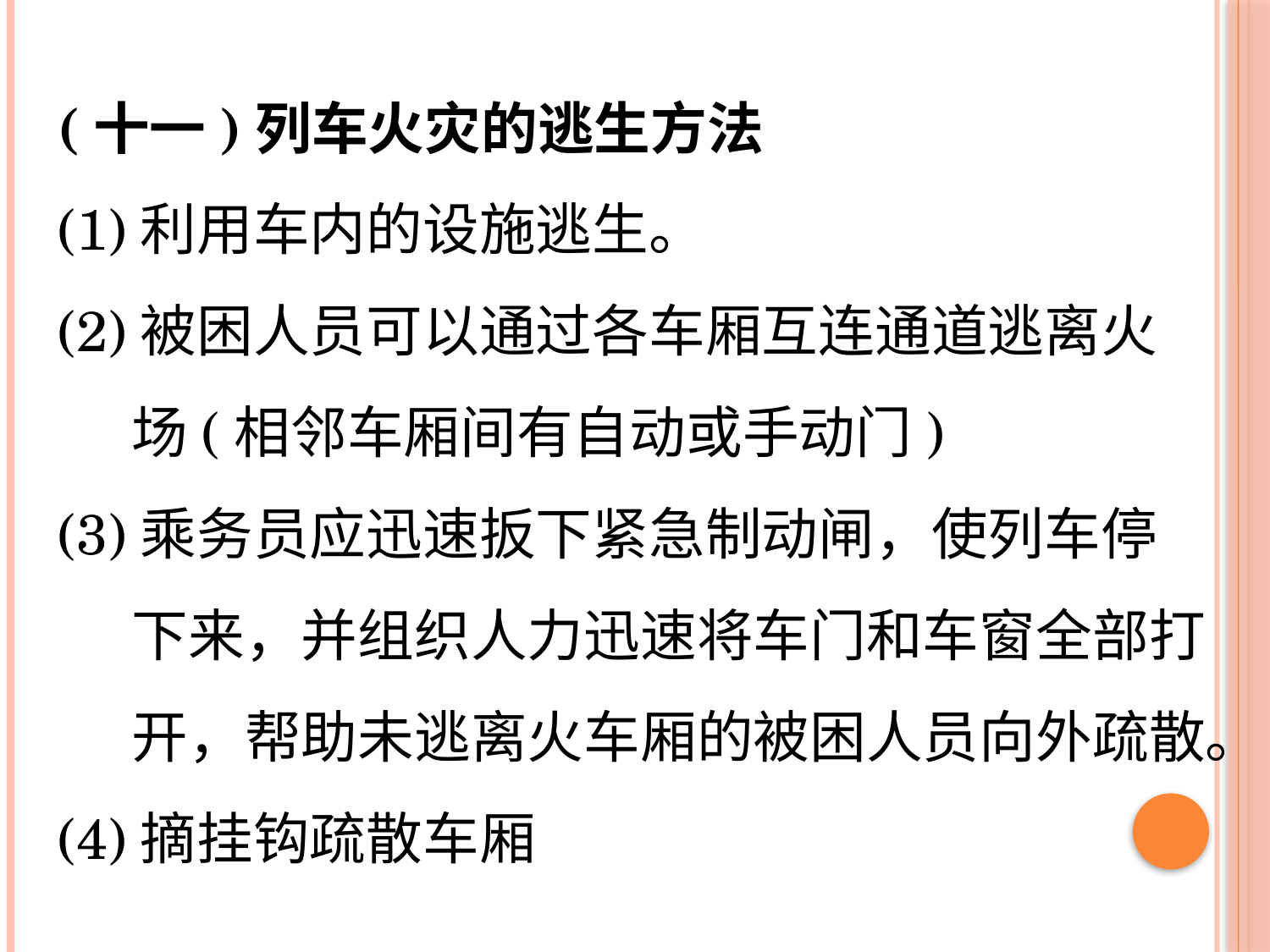

(十一)列车火灾的逃生方法
(1)利用车内的设施逃生。
(2)被困人员可以通过各车厢互连通道逃离火场(相邻车厢间有自动或手动门)
(3)乘务员应迅速扳下紧急制动闸，使列车停下来，并组织人力迅速将车门和车窗全部打开，帮助未逃离火车厢的被困人员向外疏散。
(4)摘挂钩疏散车厢